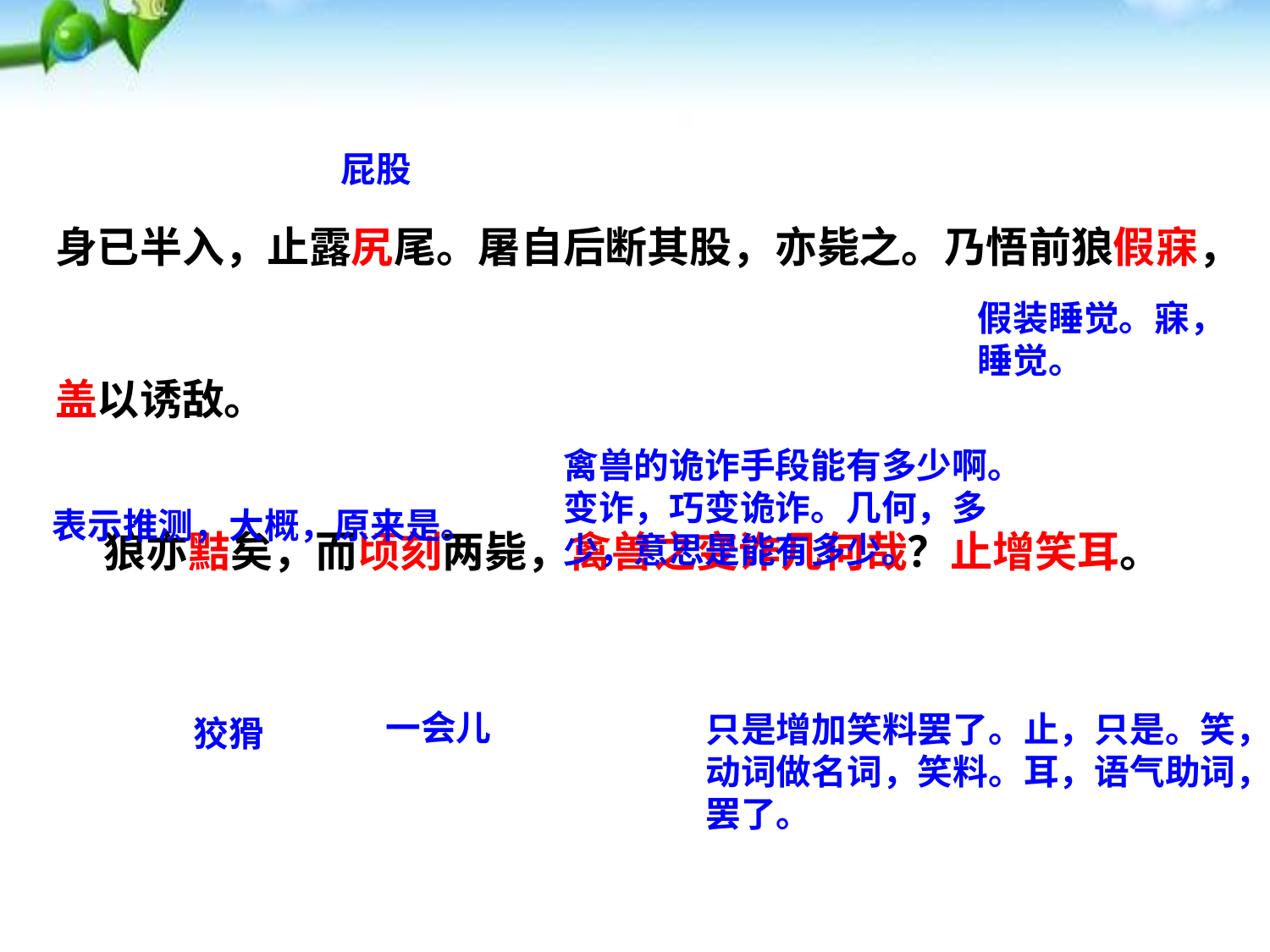

身已半入，止露尻尾。屠自后断其股，亦毙之。乃悟前狼假寐，盖以诱敌。
    狼亦黠矣，而顷刻两毙，禽兽之变诈几何哉？止增笑耳。
屁股
假装睡觉。寐，睡觉。
禽兽的诡诈手段能有多少啊。变诈，巧变诡诈。几何，多少，意思是能有多少。
表示推测，大概，原来是。
一会儿
只是增加笑料罢了。止，只是。笑，动词做名词，笑料。耳，语气助词，罢了。
狡猾